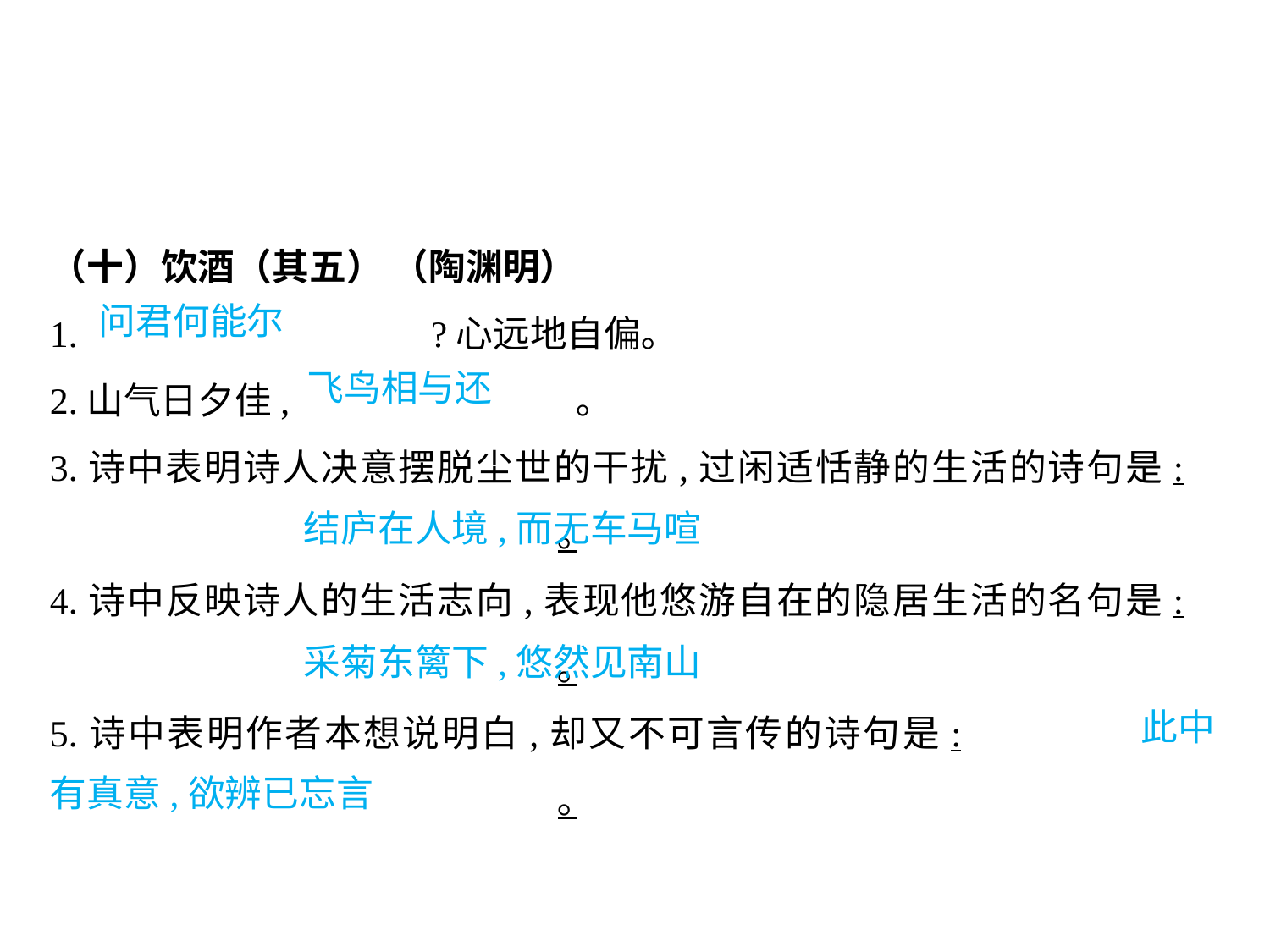

（十）饮酒（其五） （陶渊明）
1.			?心远地自偏｡
2.山气日夕佳,			 ｡
3.诗中表明诗人决意摆脱尘世的干扰,过闲适恬静的生活的诗句是:					｡
4.诗中反映诗人的生活志向,表现他悠游自在的隐居生活的名句是:					｡
5.诗中表明作者本想说明白,却又不可言传的诗句是:							｡
问君何能尔
飞鸟相与还
											结庐在人境,而无车马喧
											采菊东篱下,悠然见南山
								        此中有真意,欲辨已忘言